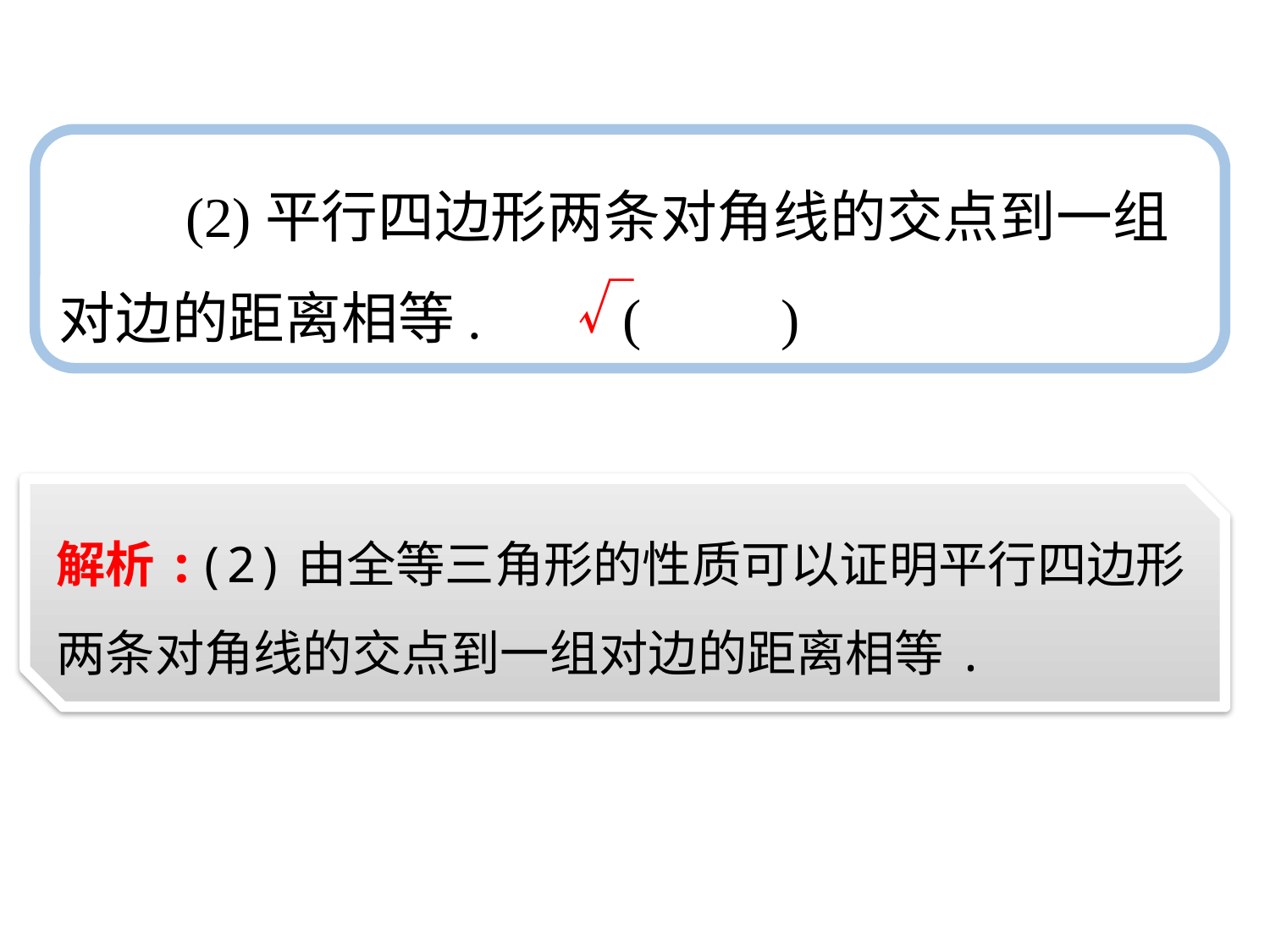

(2)平行四边形两条对角线的交点到一组对边的距离相等.　　(　　)
√
解析:(2)由全等三角形的性质可以证明平行四边形两条对角线的交点到一组对边的距离相等.